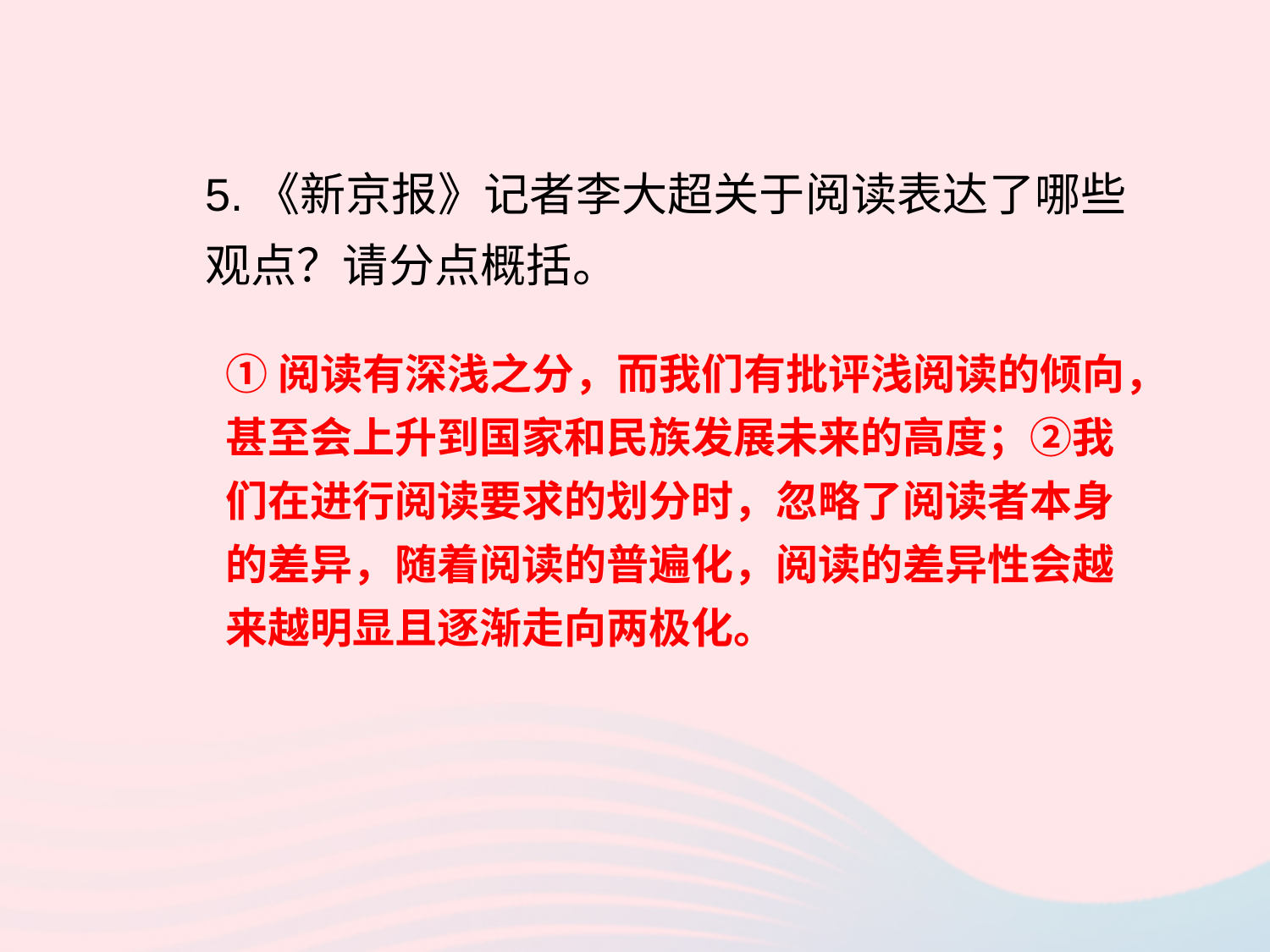

5.《新京报》记者李大超关于阅读表达了哪些观点？请分点概括。
①阅读有深浅之分，而我们有批评浅阅读的倾向，甚至会上升到国家和民族发展未来的高度；②我们在进行阅读要求的划分时，忽略了阅读者本身的差异，随着阅读的普遍化，阅读的差异性会越来越明显且逐渐走向两极化。